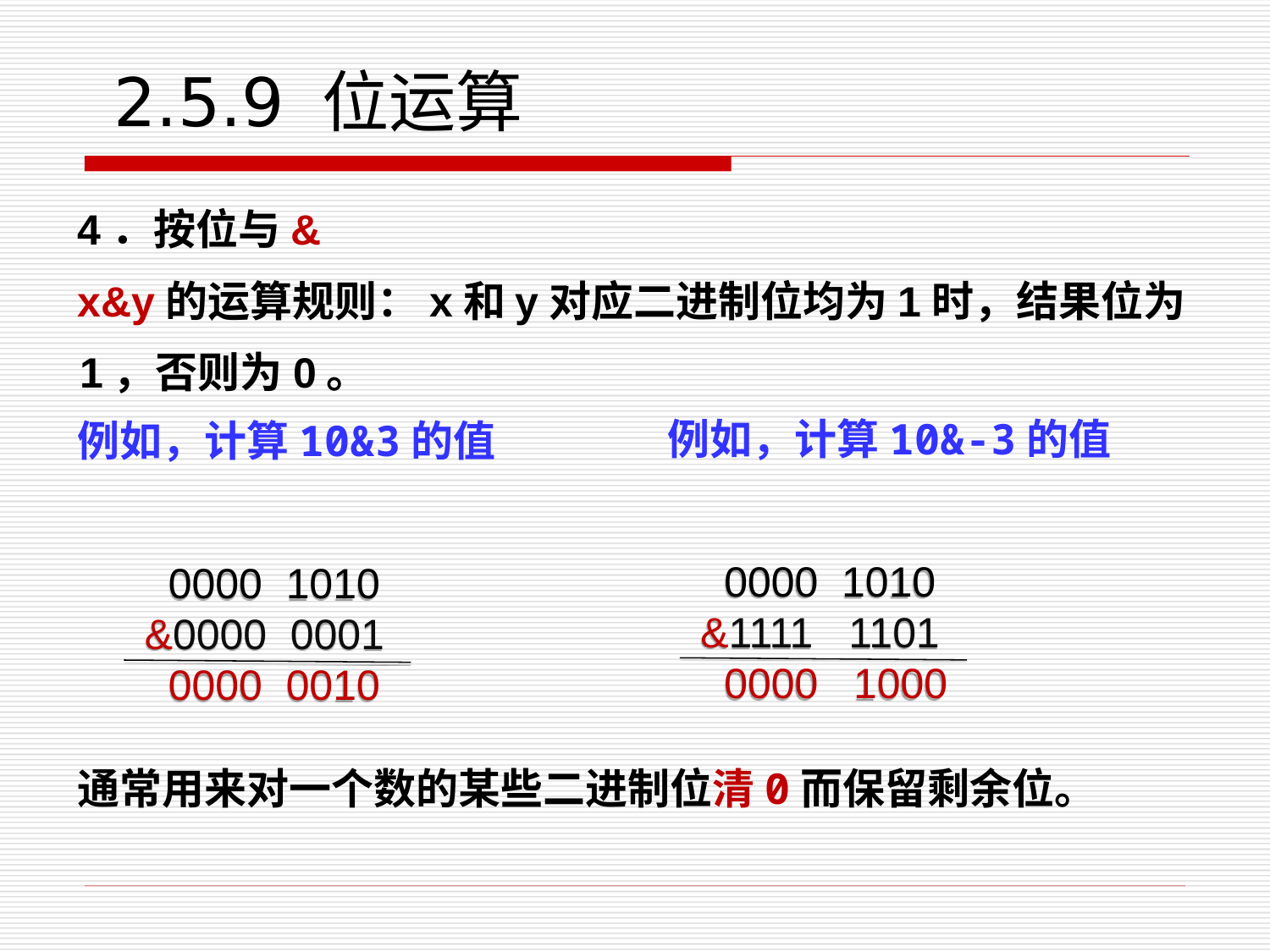

# 2.5.9 位运算
4．按位与&
x&y的运算规则：x和y对应二进制位均为1时，结果位为1，否则为0。
例如，计算10&3的值

通常用来对一个数的某些二进制位清0而保留剩余位。
例如，计算10&-3的值
    0000  1010
  &1111   1101
    0000   1000
    0000  1010
  &0000  0001
    0000  0010